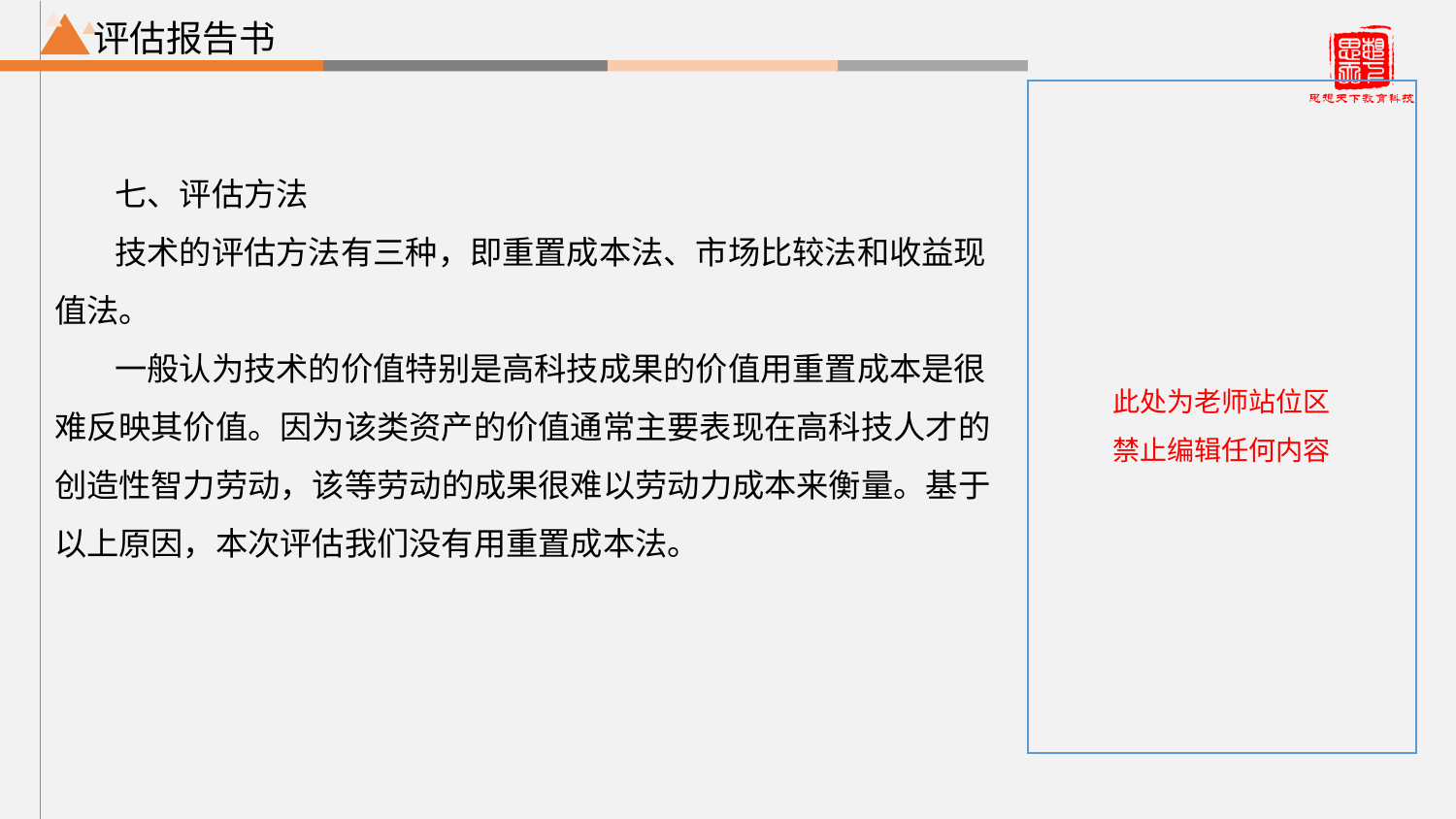

评估报告书
七、评估方法
技术的评估方法有三种，即重置成本法、市场比较法和收益现值法。
一般认为技术的价值特别是高科技成果的价值用重置成本是很难反映其价值。因为该类资产的价值通常主要表现在高科技人才的创造性智力劳动，该等劳动的成果很难以劳动力成本来衡量。基于以上原因，本次评估我们没有用重置成本法。
137